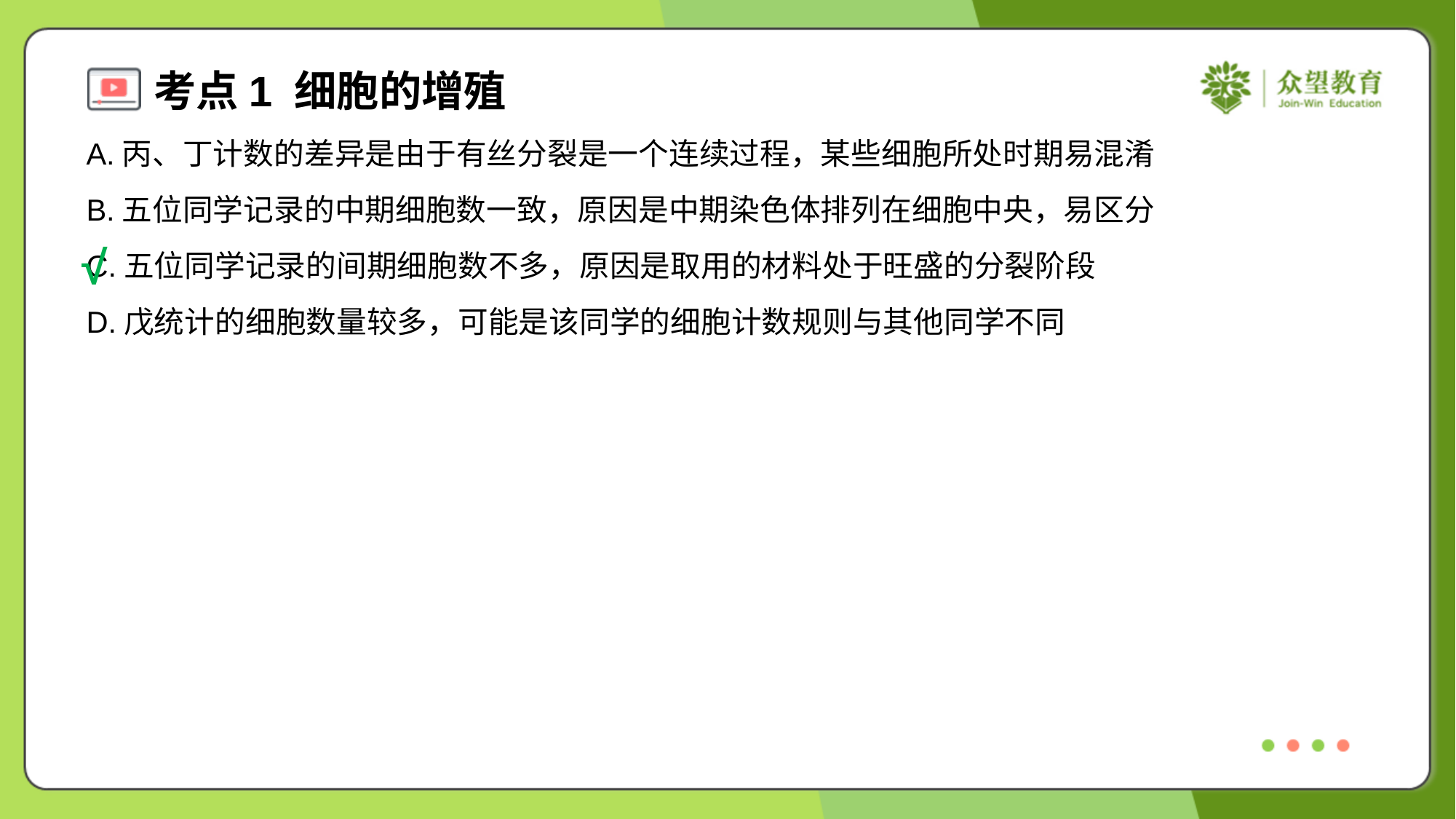

A.丙、丁计数的差异是由于有丝分裂是一个连续过程，某些细胞所处时期易混淆
B.五位同学记录的中期细胞数一致，原因是中期染色体排列在细胞中央，易区分
C.五位同学记录的间期细胞数不多，原因是取用的材料处于旺盛的分裂阶段
D.戊统计的细胞数量较多，可能是该同学的细胞计数规则与其他同学不同
√